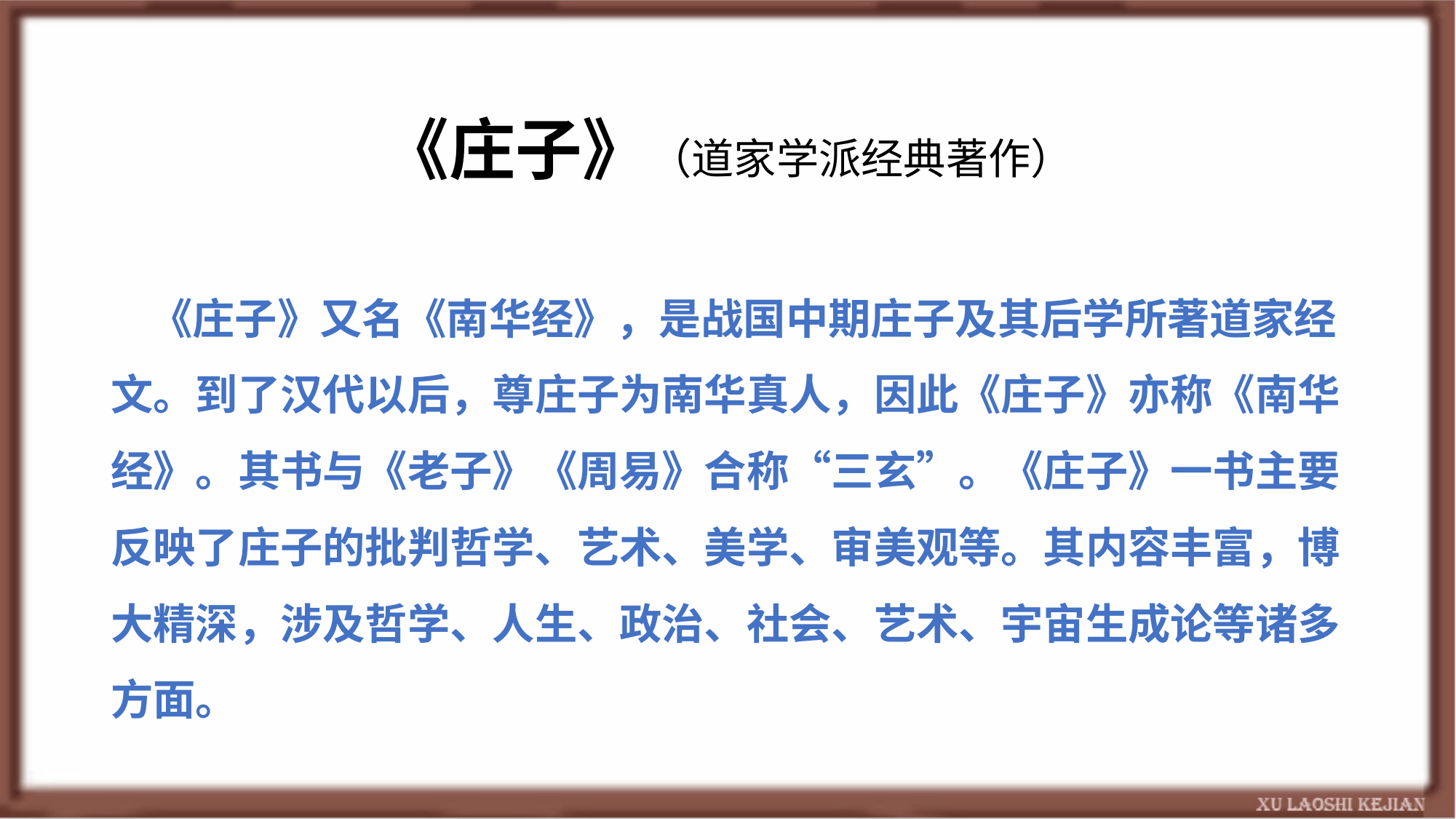

# 《庄子》（道家学派经典著作）
   《庄子》又名《南华经》，是战国中期庄子及其后学所著道家经文。到了汉代以后，尊庄子为南华真人，因此《庄子》亦称《南华经》。其书与《老子》《周易》合称“三玄”。《庄子》一书主要反映了庄子的批判哲学、艺术、美学、审美观等。其内容丰富，博大精深，涉及哲学、人生、政治、社会、艺术、宇宙生成论等诸多方面。